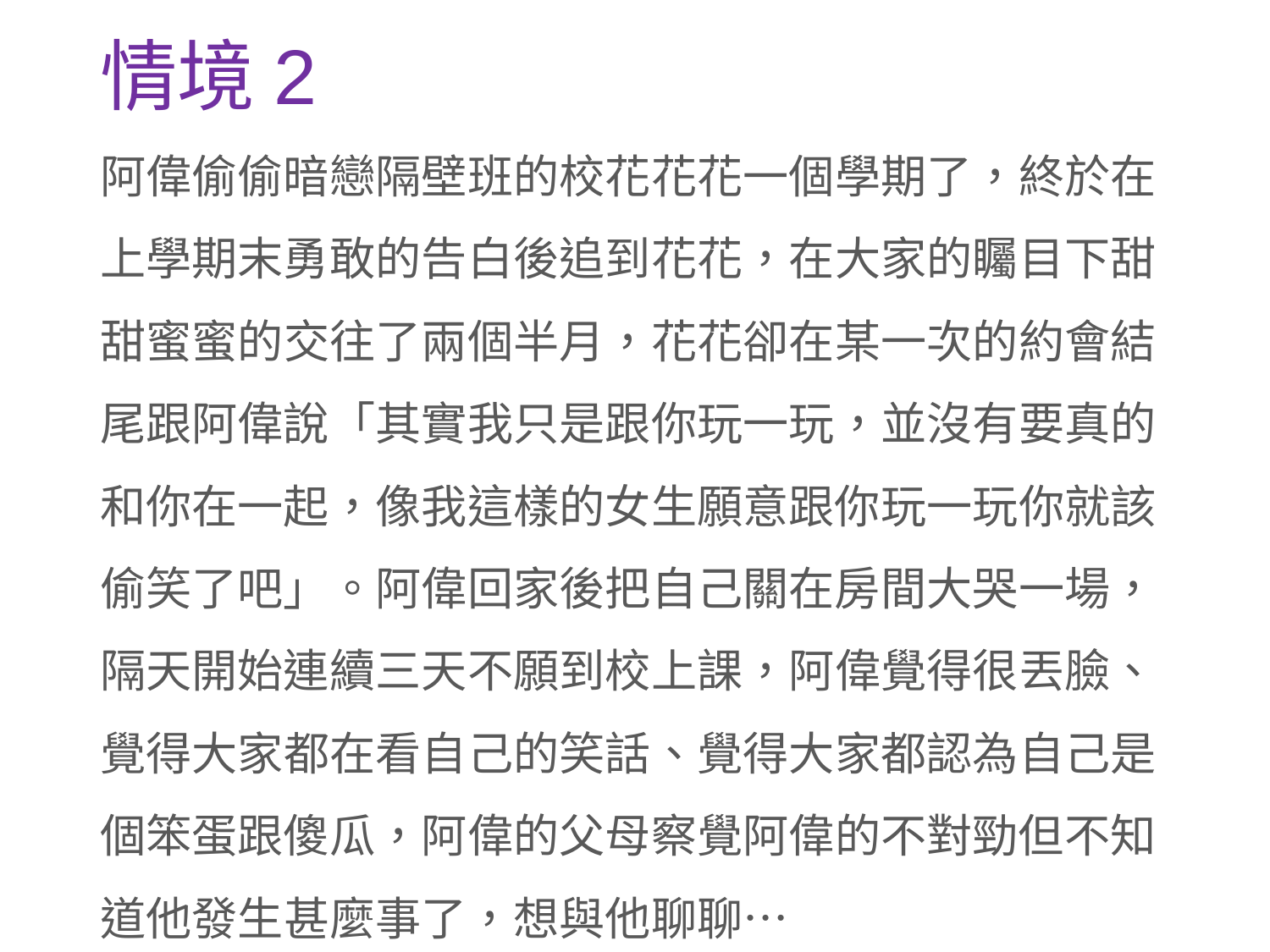

# 情境2
阿偉偷偷暗戀隔壁班的校花花花一個學期了，終於在上學期末勇敢的告白後追到花花，在大家的矚目下甜甜蜜蜜的交往了兩個半月，花花卻在某一次的約會結尾跟阿偉說「其實我只是跟你玩一玩，並沒有要真的和你在一起，像我這樣的女生願意跟你玩一玩你就該偷笑了吧」。阿偉回家後把自己關在房間大哭一場，隔天開始連續三天不願到校上課，阿偉覺得很丟臉、覺得大家都在看自己的笑話、覺得大家都認為自己是個笨蛋跟傻瓜，阿偉的父母察覺阿偉的不對勁但不知道他發生甚麼事了，想與他聊聊…